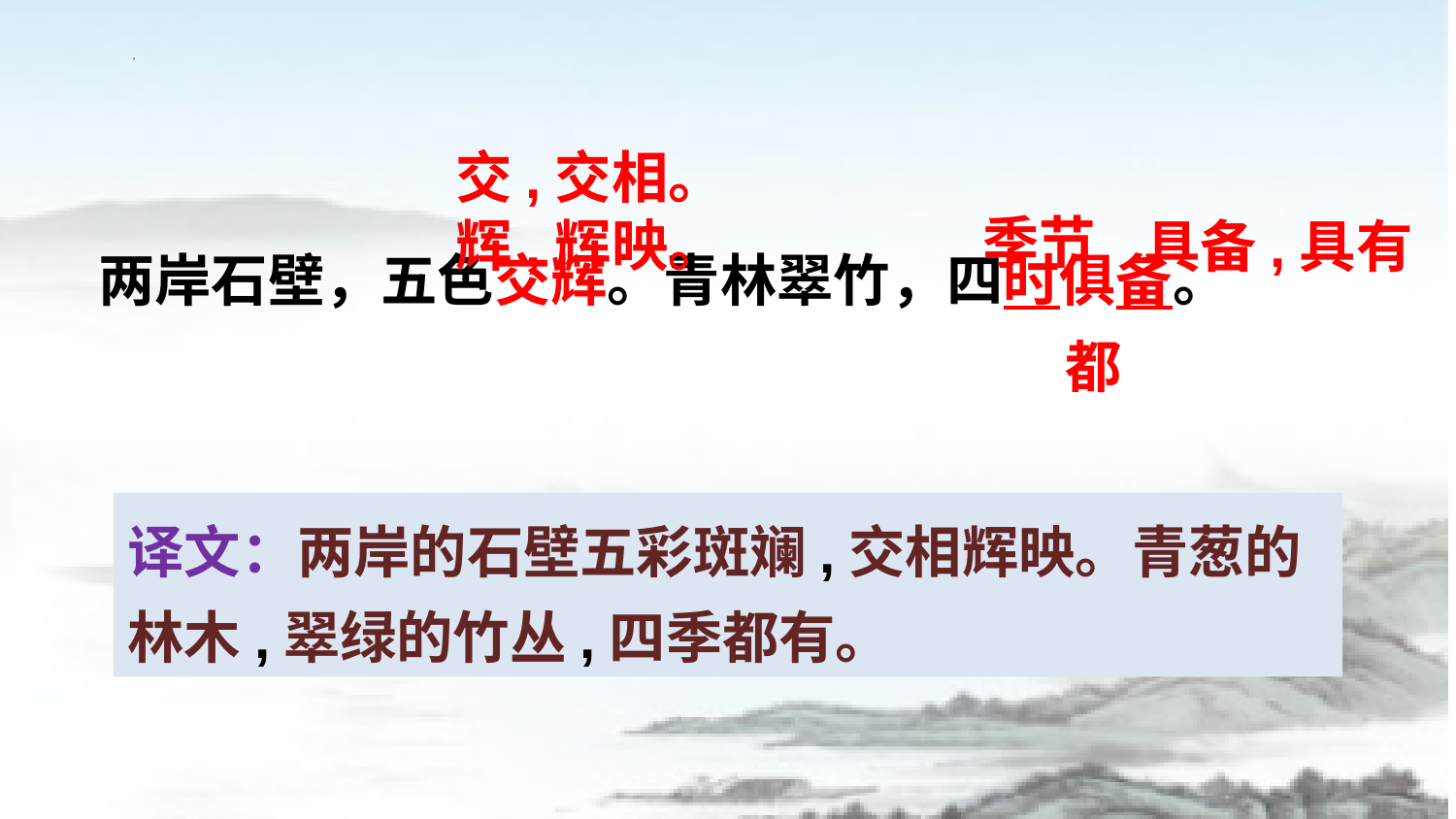

交,交相。辉,辉映。

两岸石壁，五色交辉。青林翠竹，四时俱备。

具备,具有
季节
都
译文：两岸的石壁五彩斑斓,交相辉映。青葱的林木,翠绿的竹丛,四季都有。